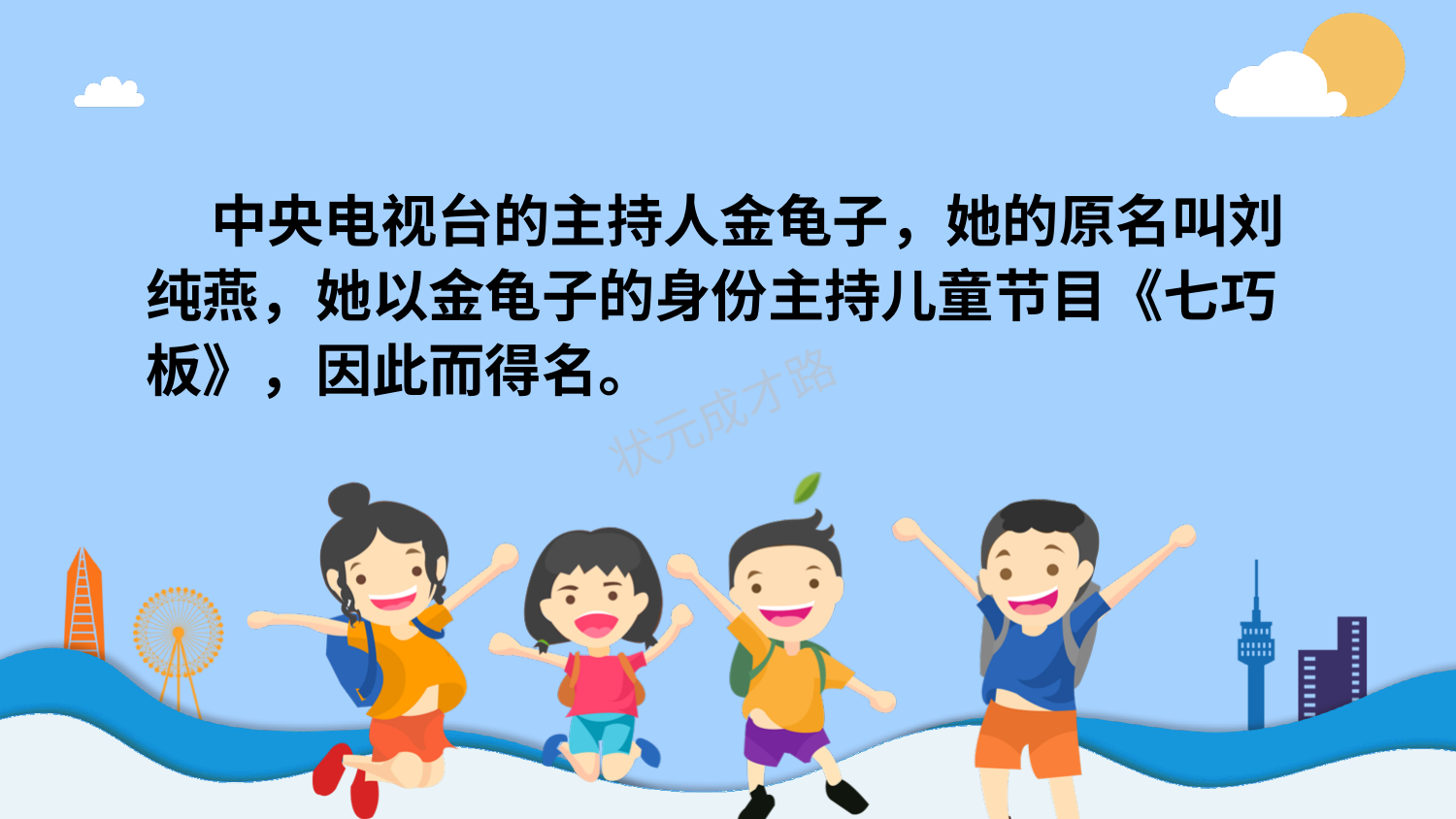

中央电视台的主持人金龟子，她的原名叫刘纯燕，她以金龟子的身份主持儿童节目《七巧板》，因此而得名。